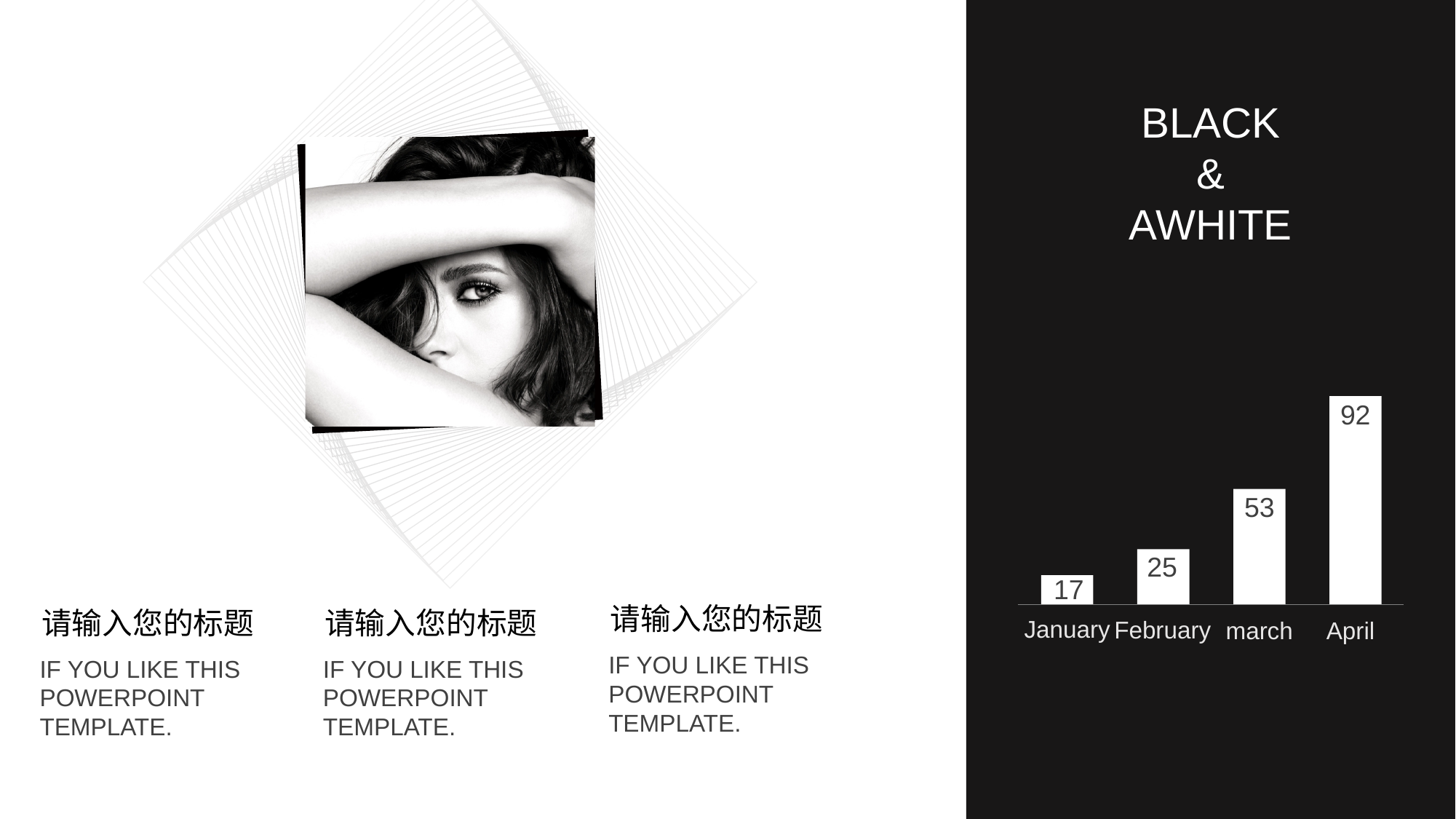

BLACK
&
AWHITE

92

53

25

17

请输入您的标题
IF YOU LIKE THIS POWERPOINT TEMPLATE.
请输入您的标题
IF YOU LIKE THIS POWERPOINT TEMPLATE.
请输入您的标题
IF YOU LIKE THIS POWERPOINT TEMPLATE.
January
February
march
April